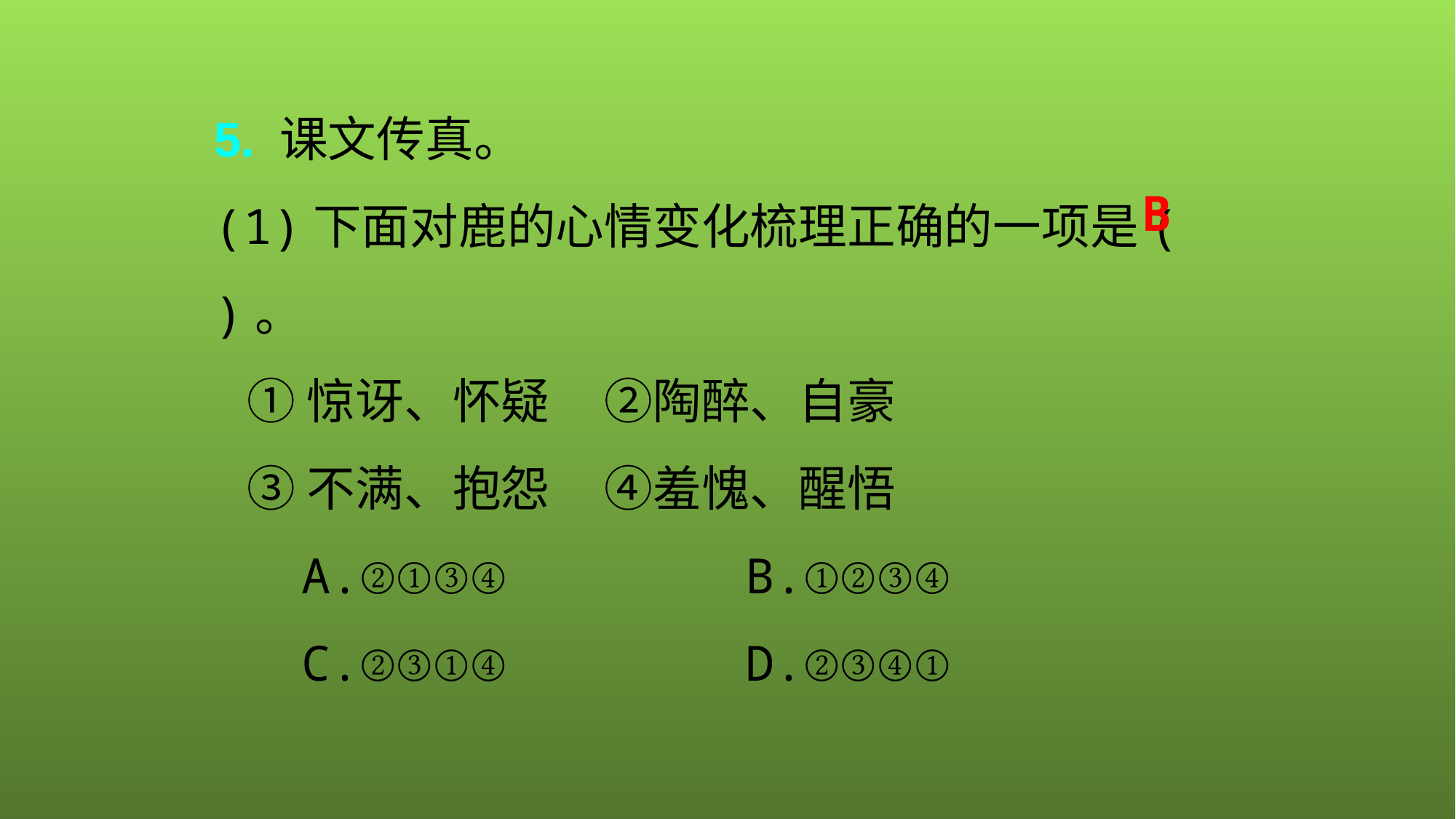

5. 课文传真。
(1)下面对鹿的心情变化梳理正确的一项是(  )。
   ①惊讶、怀疑     ②陶醉、自豪
   ③不满、抱怨     ④羞愧、醒悟
   A.②①③④	       B.①②③④
   C.②③①④	       D.②③④①
B